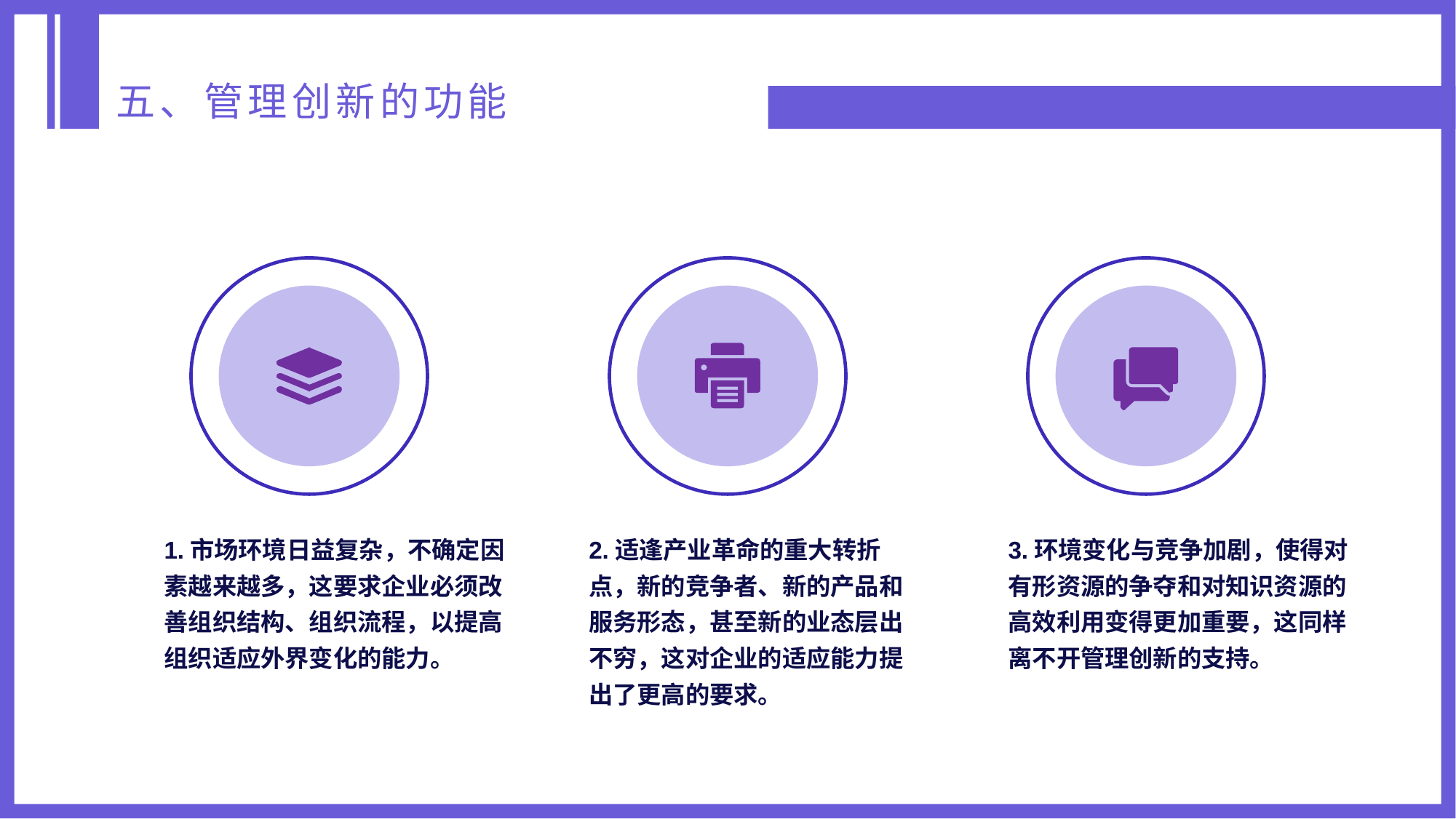

五、管理创新的功能

1.市场环境日益复杂，不确定因素越来越多，这要求企业必须改善组织结构、组织流程，以提高组织适应外界变化的能力。
2.适逢产业革命的重大转折点，新的竞争者、新的产品和服务形态，甚至新的业态层出不穷，这对企业的适应能力提出了更高的要求。
3.环境变化与竞争加剧，使得对有形资源的争夺和对知识资源的高效利用变得更加重要，这同样离不开管理创新的支持。